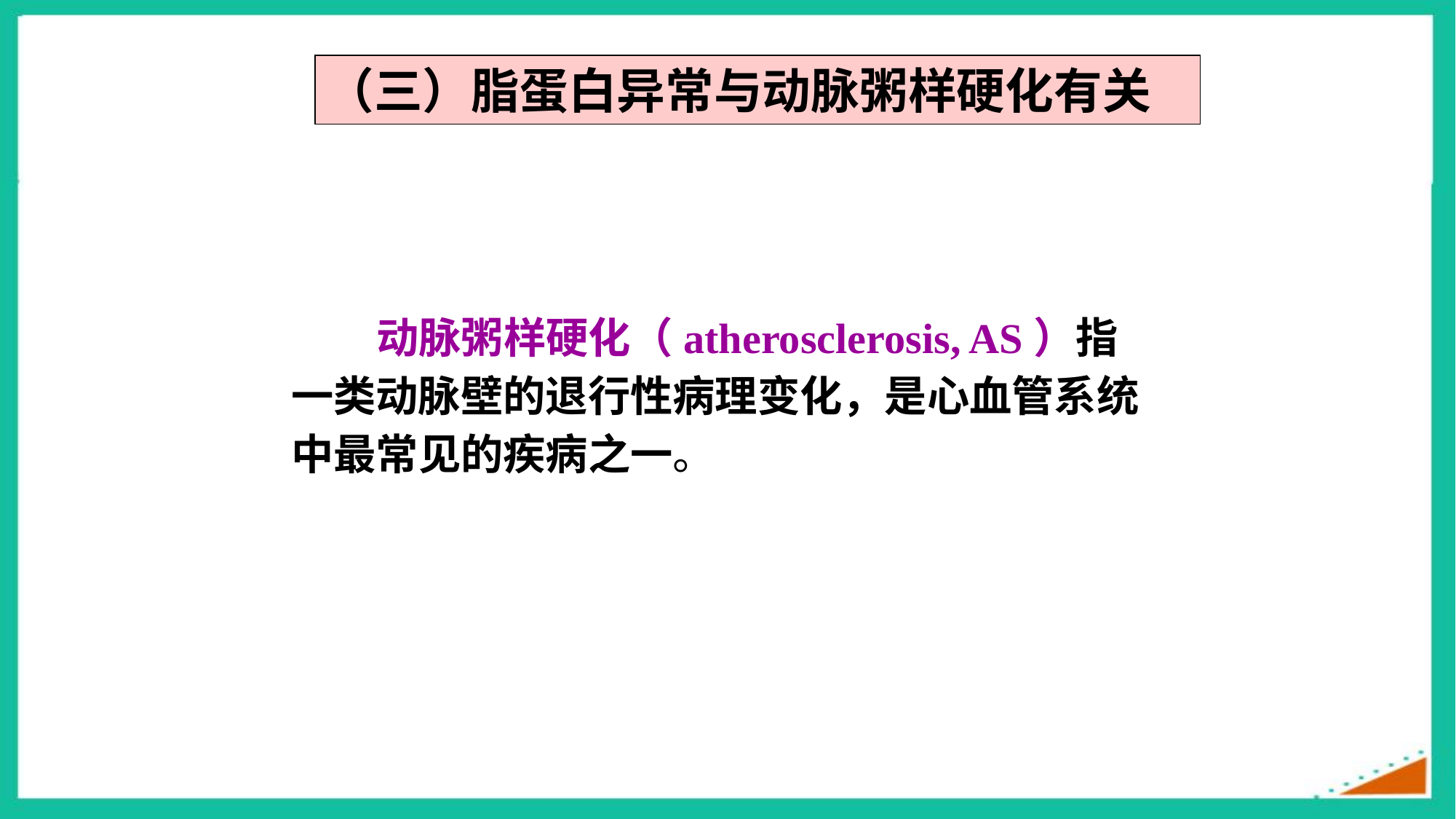

（三）脂蛋白异常与动脉粥样硬化有关
动脉粥样硬化（atherosclerosis, AS）指一类动脉壁的退行性病理变化，是心血管系统中最常见的疾病之一。